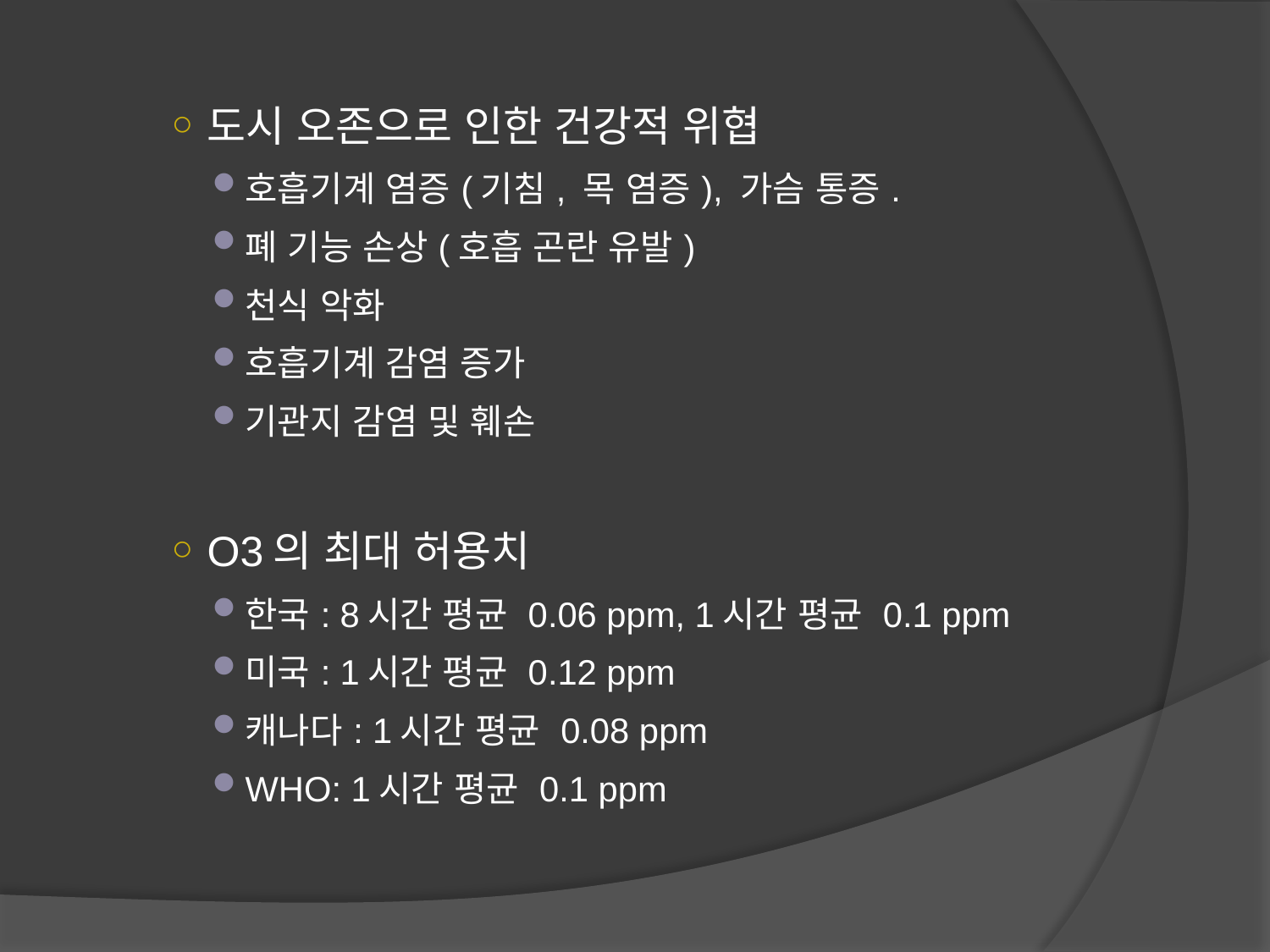

도시 오존으로 인한 건강적 위협
호흡기계 염증(기침, 목 염증), 가슴 통증.
폐 기능 손상(호흡 곤란 유발)
천식 악화
호흡기계 감염 증가
기관지 감염 및 훼손

O3의 최대 허용치
한국: 8시간 평균 0.06 ppm, 1시간 평균 0.1 ppm
미국: 1시간 평균 0.12 ppm
캐나다: 1시간 평균 0.08 ppm
WHO: 1시간 평균 0.1 ppm